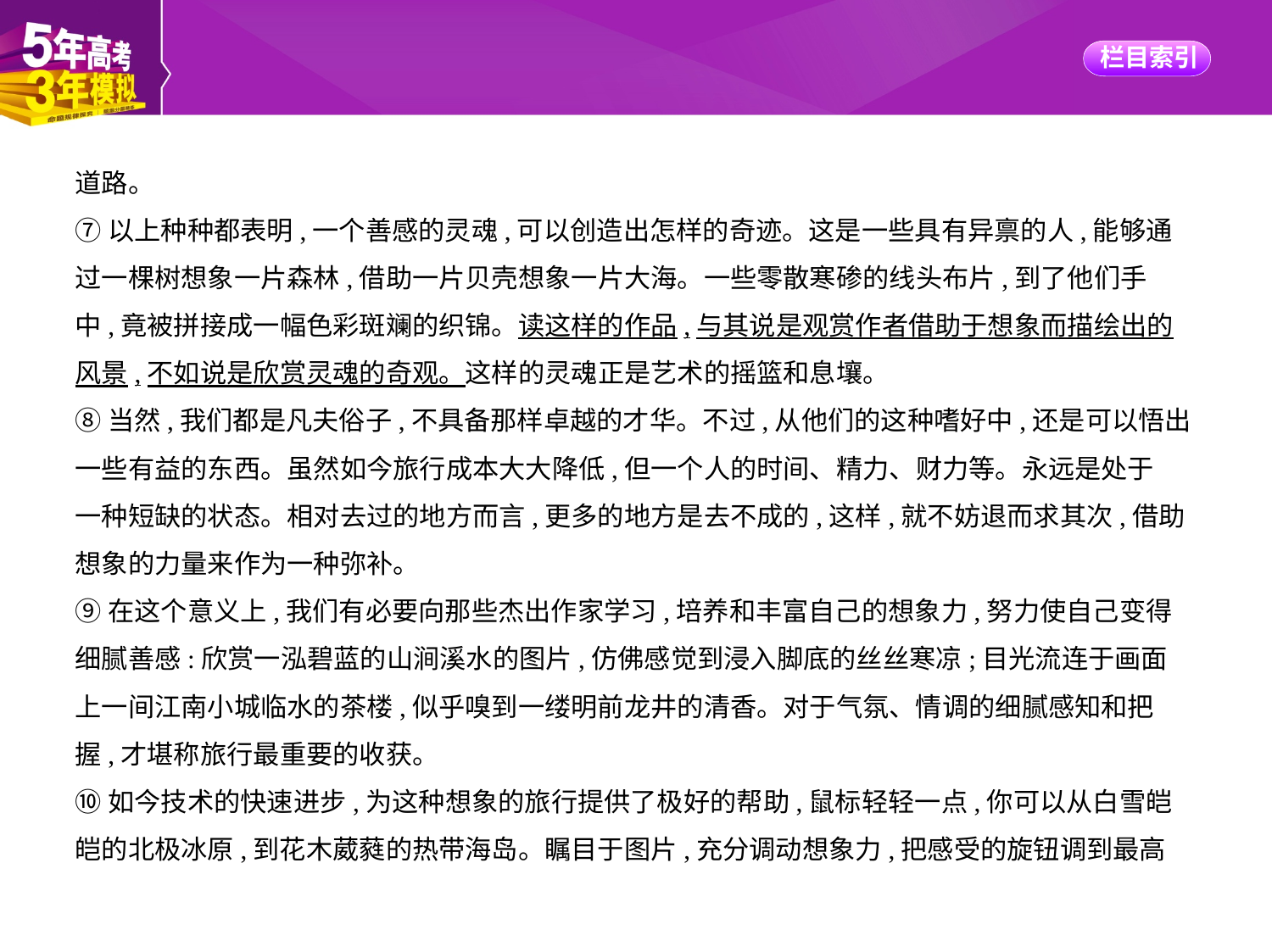

道路。
⑦以上种种都表明,一个善感的灵魂,可以创造出怎样的奇迹。这是一些具有异禀的人,能够通
过一棵树想象一片森林,借助一片贝壳想象一片大海。一些零散寒碜的线头布片,到了他们手
中,竟被拼接成一幅色彩斑斓的织锦。读这样的作品,与其说是观赏作者借助于想象而描绘出的
风景,不如说是欣赏灵魂的奇观。这样的灵魂正是艺术的摇篮和息壤。
⑧当然,我们都是凡夫俗子,不具备那样卓越的才华。不过,从他们的这种嗜好中,还是可以悟出
一些有益的东西。虽然如今旅行成本大大降低,但一个人的时间、精力、财力等。永远是处于
一种短缺的状态。相对去过的地方而言,更多的地方是去不成的,这样,就不妨退而求其次,借助
想象的力量来作为一种弥补。
⑨在这个意义上,我们有必要向那些杰出作家学习,培养和丰富自己的想象力,努力使自己变得
细腻善感:欣赏一泓碧蓝的山涧溪水的图片,仿佛感觉到浸入脚底的丝丝寒凉;目光流连于画面
上一间江南小城临水的茶楼,似乎嗅到一缕明前龙井的清香。对于气氛、情调的细腻感知和把
握,才堪称旅行最重要的收获。
⑩如今技术的快速进步,为这种想象的旅行提供了极好的帮助,鼠标轻轻一点,你可以从白雪皑
皑的北极冰原,到花木葳蕤的热带海岛。瞩目于图片,充分调动想象力,把感受的旋钮调到最高